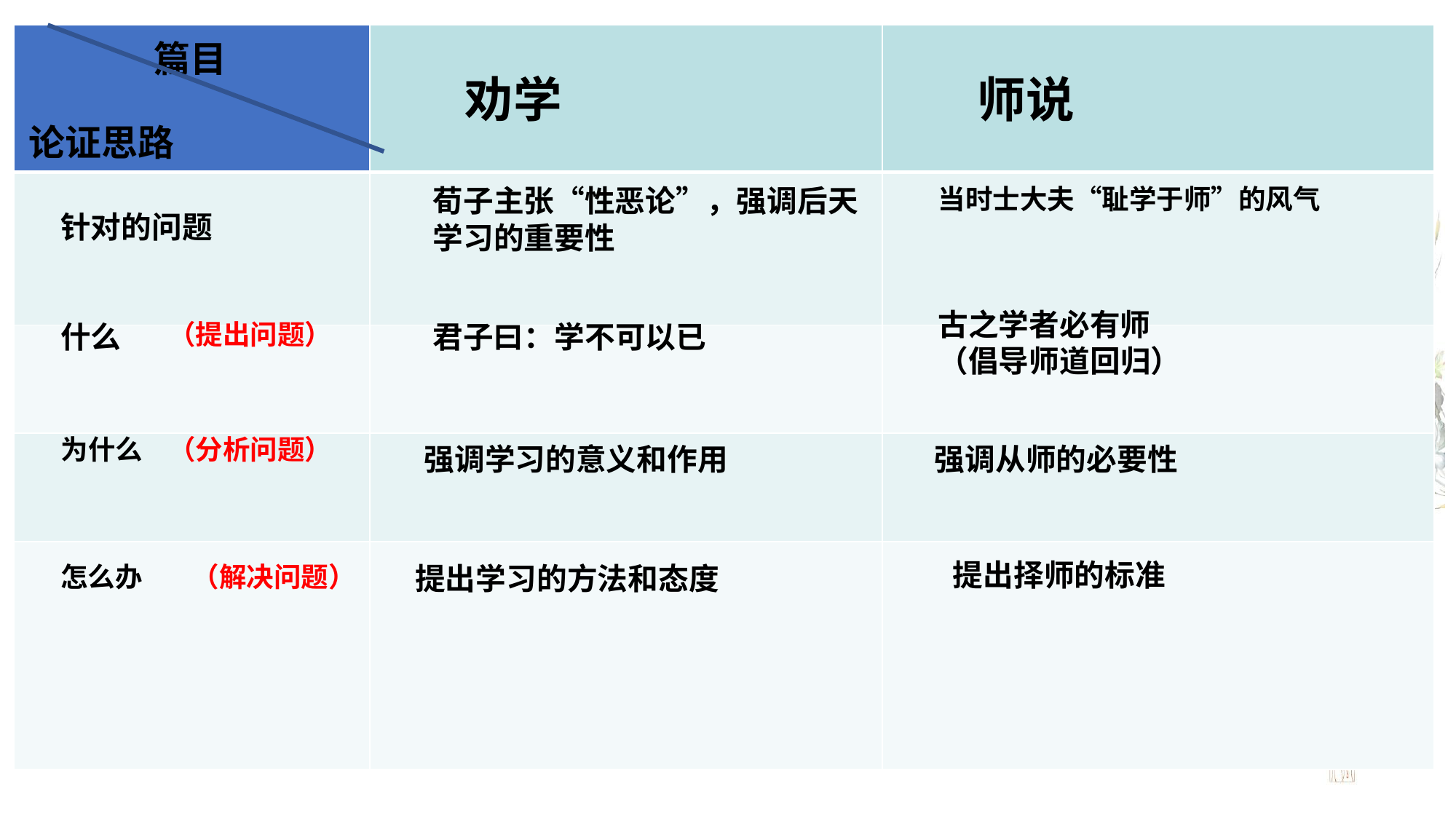

| 篇目 论证思路 | 劝学 | 师说 |
| --- | --- | --- |
|  |  |  |
|  |  |  |
|  |  |  |
|  |  |  |
荀子主张“性恶论”，强调后天学习的重要性
当时士大夫“耻学于师”的风气
针对的问题
古之学者必有师
（倡导师道回归）
什么
（提出问题）
君子曰：学不可以已
为什么
（分析问题）
强调学习的意义和作用
强调从师的必要性
提出择师的标准
怎么办
（解决问题）
提出学习的方法和态度